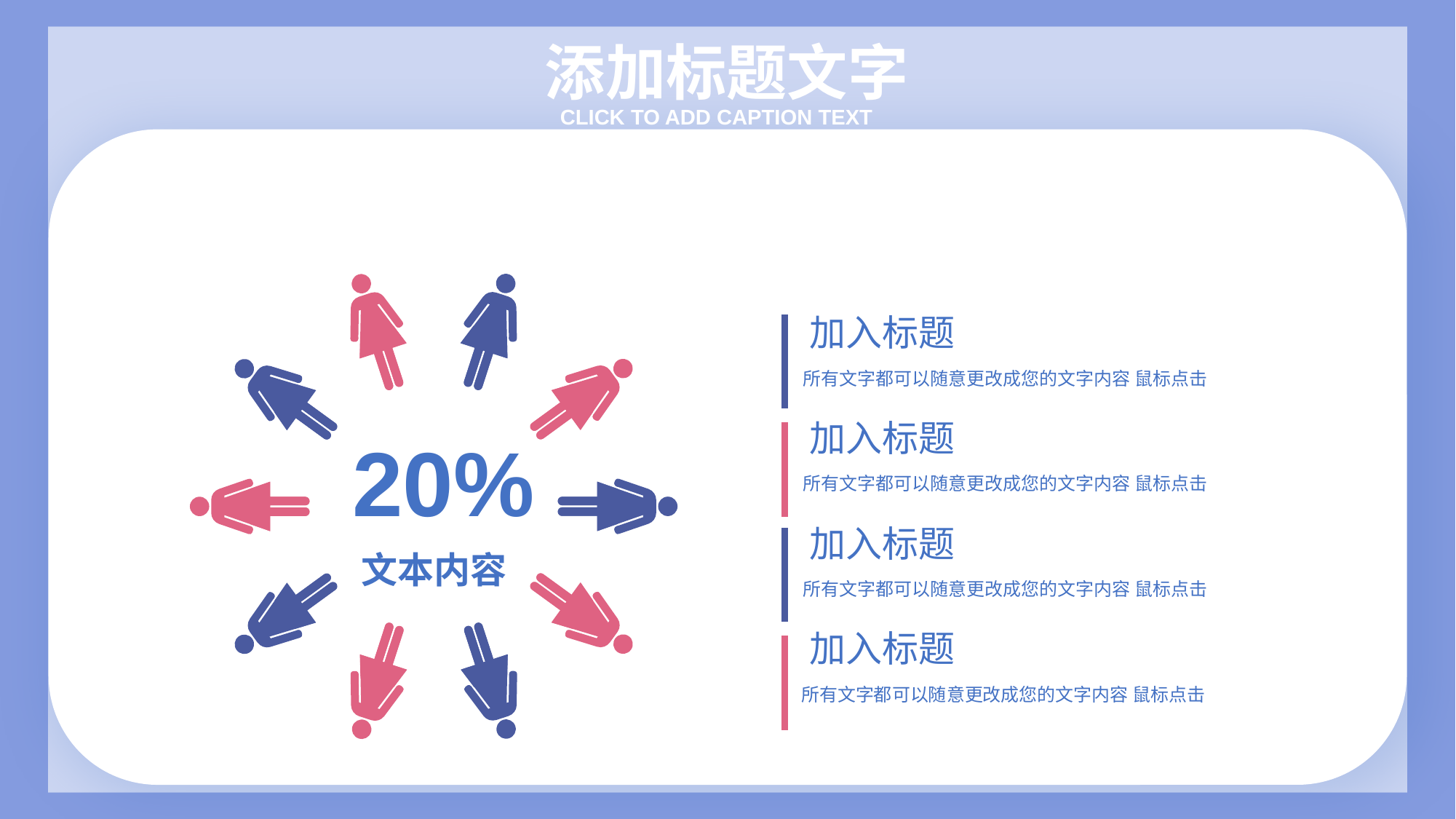

添加标题文字
CLICK TO ADD CAPTION TEXT

20%
文本内容
加入标题
所有文字都可以随意更改成您的文字内容 鼠标点击
加入标题
所有文字都可以随意更改成您的文字内容 鼠标点击
加入标题
所有文字都可以随意更改成您的文字内容 鼠标点击
加入标题
所有文字都可以随意更改成您的文字内容 鼠标点击